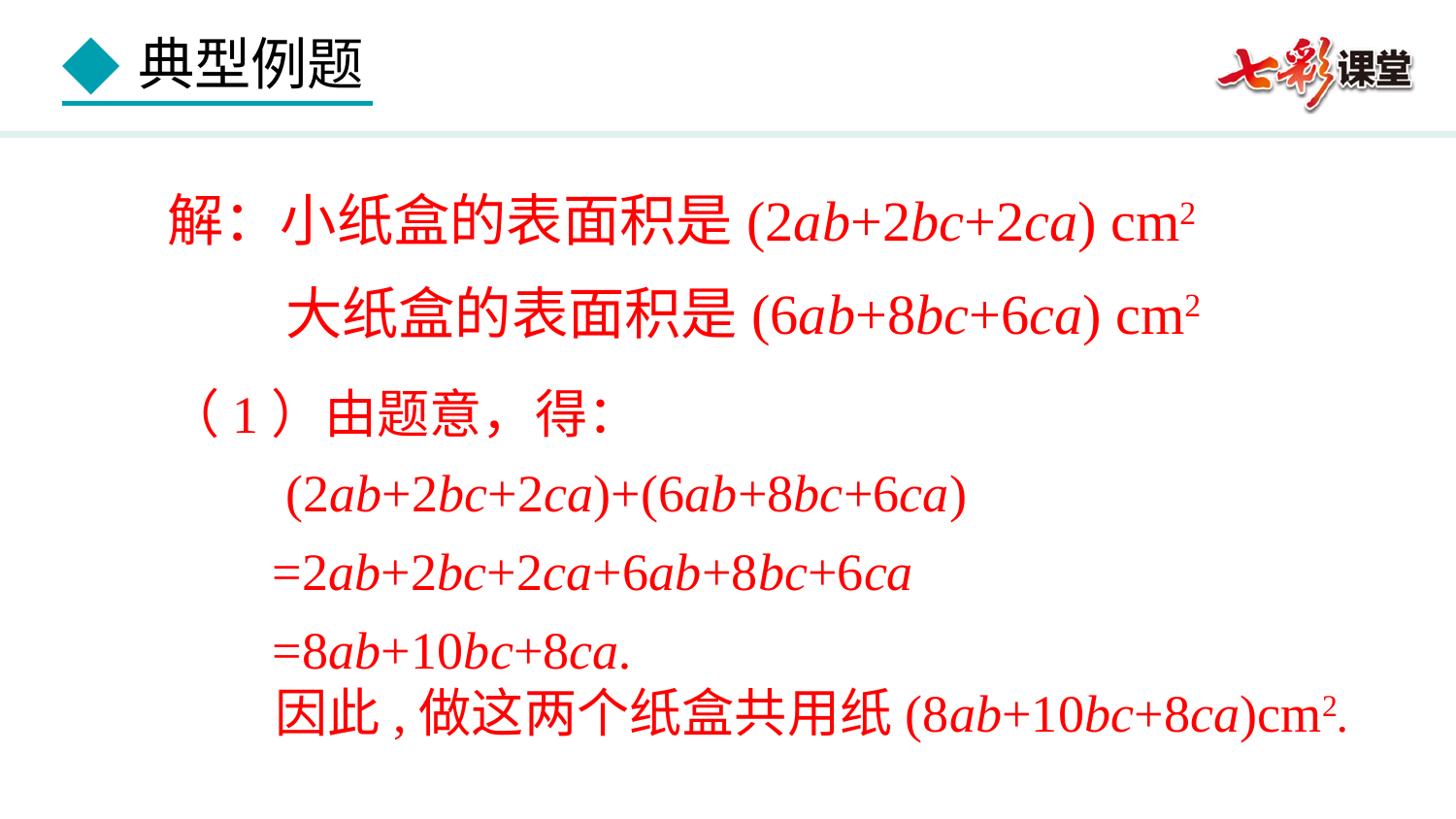

解：小纸盒的表面积是(2ab+2bc+2ca) cm2

大纸盒的表面积是(6ab+8bc+6ca) cm2
（1）由题意，得：
         (2ab+2bc+2ca)+(6ab+8bc+6ca)
        =2ab+2bc+2ca+6ab+8bc+6ca
        =8ab+10bc+8ca.
        因此,做这两个纸盒共用纸(8ab+10bc+8ca)cm2.